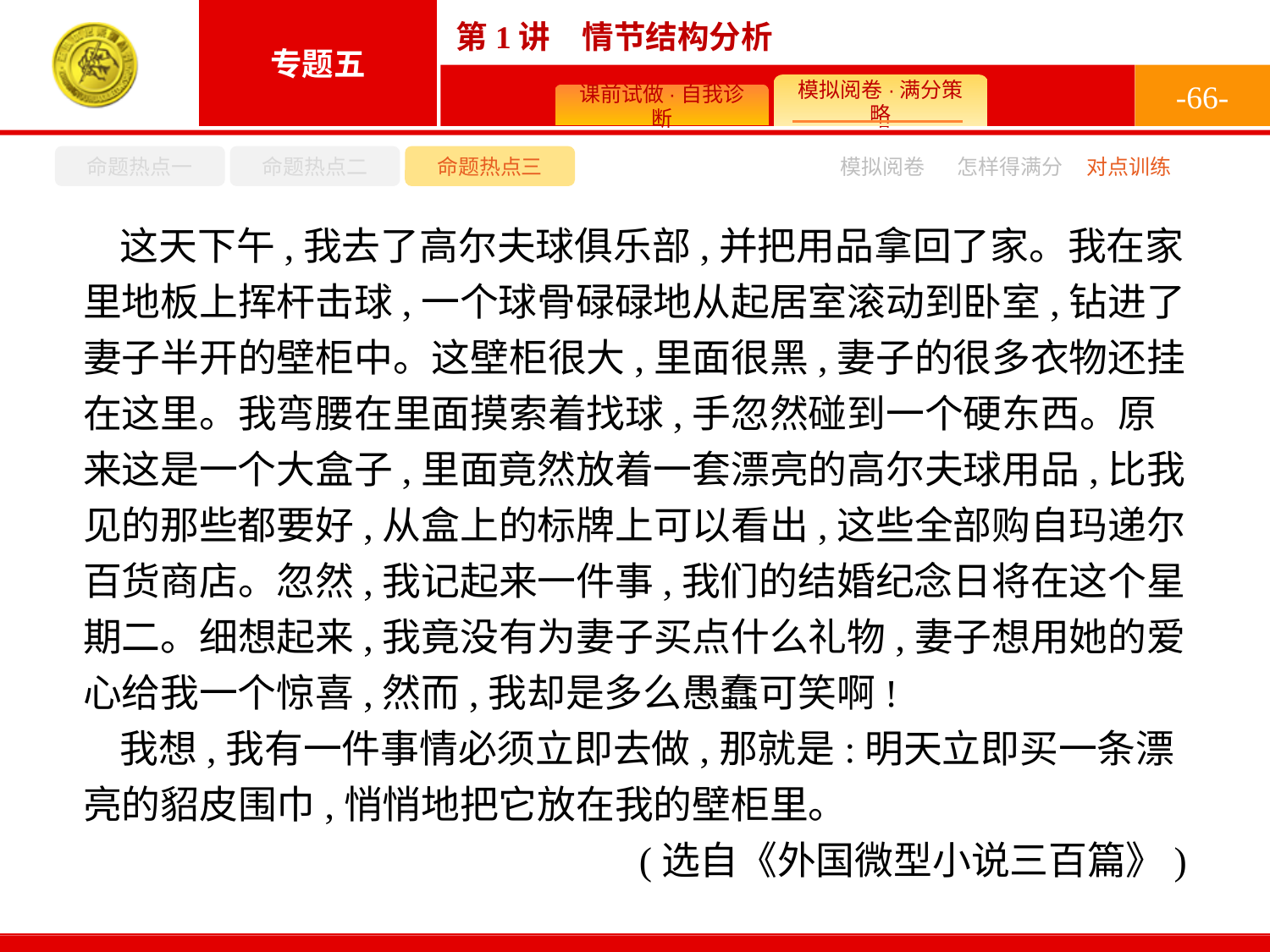

-66-
命题热点一
命题热点二
命题热点三
模拟阅卷
怎样得满分
对点训练
这天下午,我去了高尔夫球俱乐部,并把用品拿回了家。我在家里地板上挥杆击球,一个球骨碌碌地从起居室滚动到卧室,钻进了妻子半开的壁柜中。这壁柜很大,里面很黑,妻子的很多衣物还挂在这里。我弯腰在里面摸索着找球,手忽然碰到一个硬东西。原来这是一个大盒子,里面竟然放着一套漂亮的高尔夫球用品,比我见的那些都要好,从盒上的标牌上可以看出,这些全部购自玛递尔百货商店。忽然,我记起来一件事,我们的结婚纪念日将在这个星期二。细想起来,我竟没有为妻子买点什么礼物,妻子想用她的爱心给我一个惊喜,然而,我却是多么愚蠢可笑啊!
我想,我有一件事情必须立即去做,那就是:明天立即买一条漂亮的貂皮围巾,悄悄地把它放在我的壁柜里。
(选自《外国微型小说三百篇》)